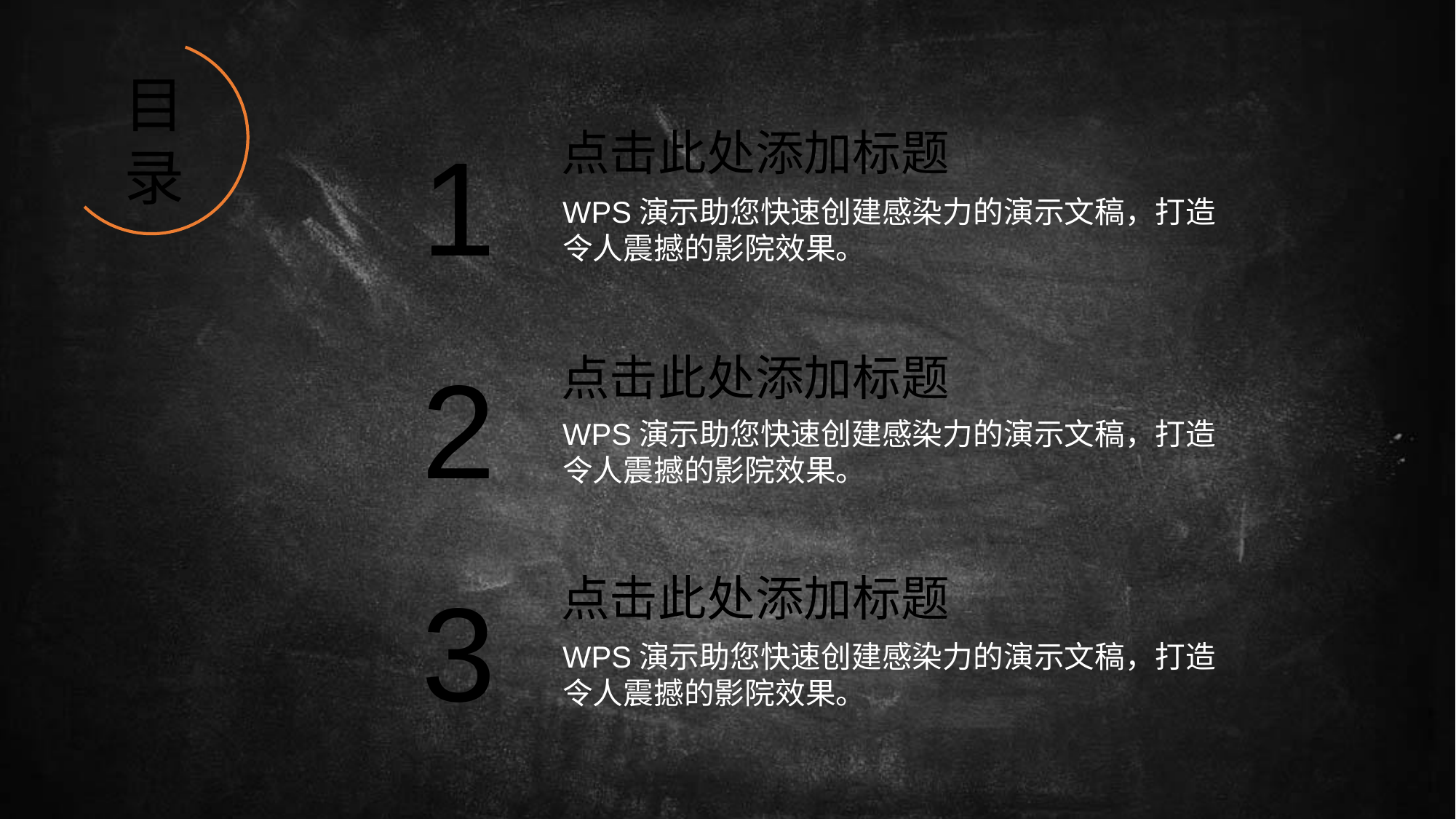

目
录
1
点击此处添加标题
WPS演示助您快速创建感染力的演示文稿，打造
令人震撼的影院效果。
2
点击此处添加标题
WPS演示助您快速创建感染力的演示文稿，打造
令人震撼的影院效果。
点击此处添加标题
3
WPS演示助您快速创建感染力的演示文稿，打造
令人震撼的影院效果。